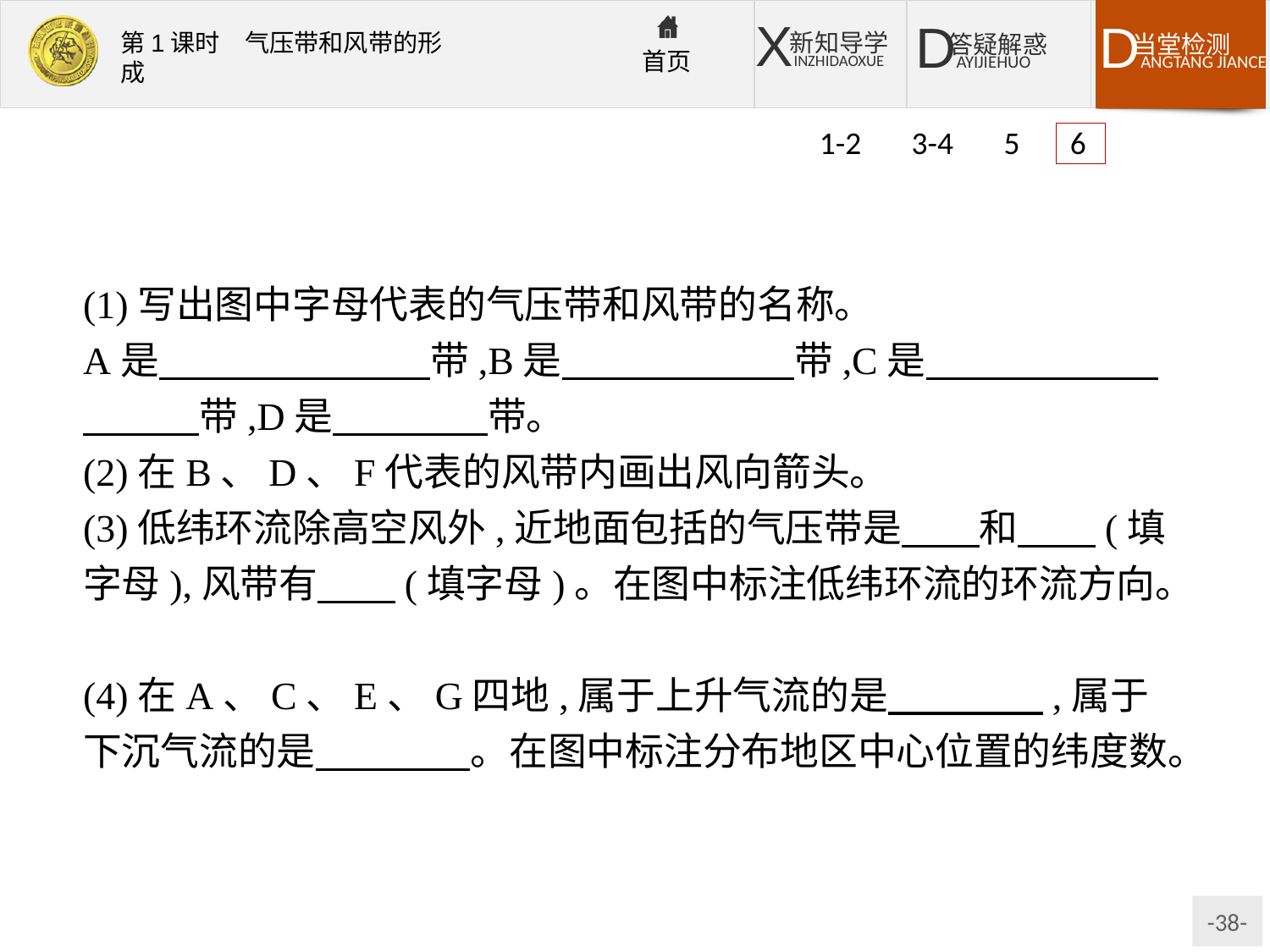

1-2       3-4       5       6

(1)写出图中字母代表的气压带和风带的名称。
A是　　　　　　　带,B是　　　　　　带,C是　　　　　　　　　带,D是　　　　带。
(2)在B、D、F代表的风带内画出风向箭头。
(3)低纬环流除高空风外,近地面包括的气压带是　　和　　(填字母),风带有　　(填字母)。在图中标注低纬环流的环流方向。
(4)在A、C、E、G四地,属于上升气流的是　　　　,属于下沉气流的是　　　　。在图中标注分布地区中心位置的纬度数。